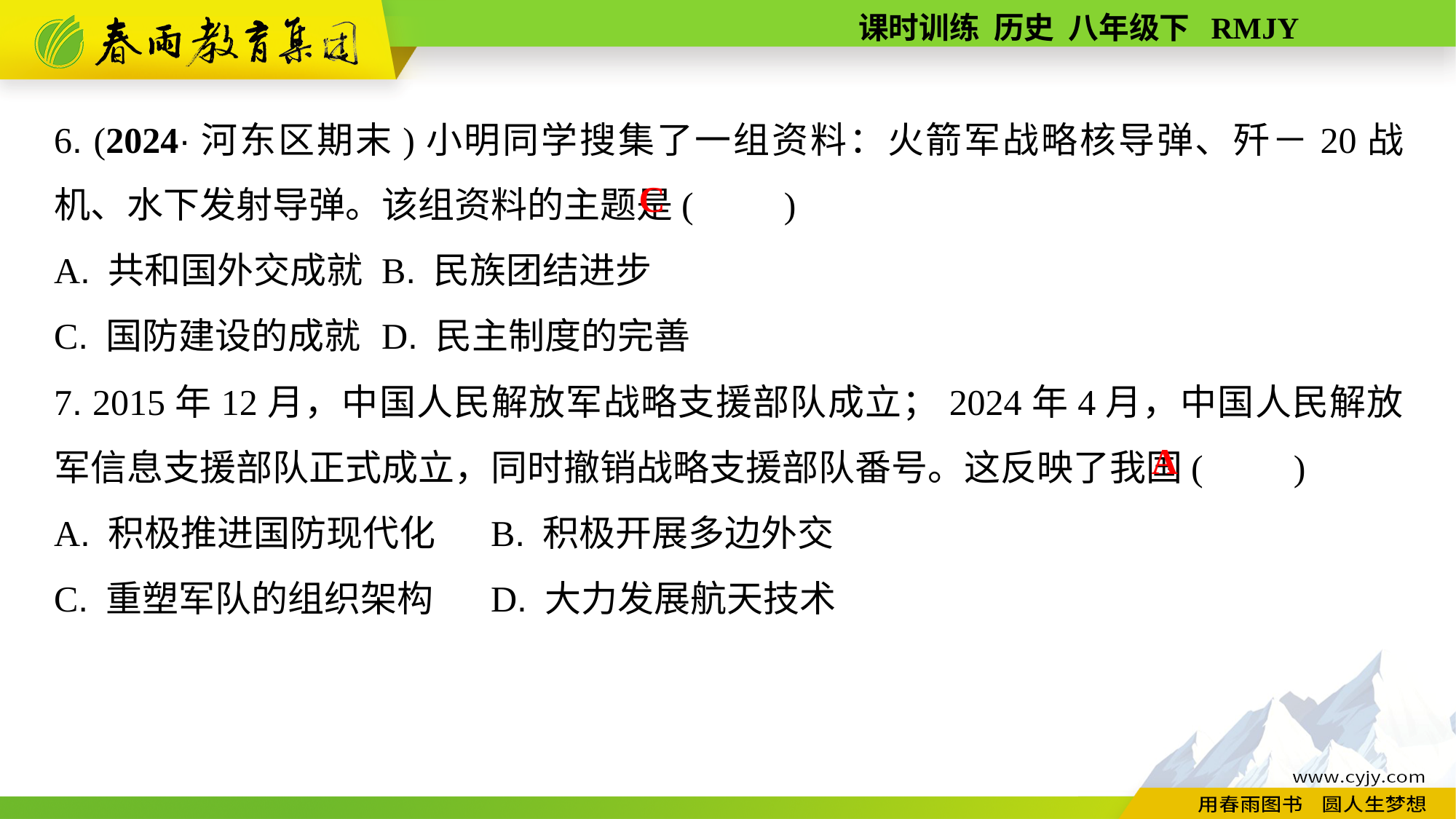

6. (2024·河东区期末)小明同学搜集了一组资料：火箭军战略核导弹、歼－20战机、水下发射导弹。该组资料的主题是(　　)
A. 共和国外交成就	B. 民族团结进步
C. 国防建设的成就	D. 民主制度的完善
7. 2015年12月，中国人民解放军战略支援部队成立；2024年4月，中国人民解放军信息支援部队正式成立，同时撤销战略支援部队番号。这反映了我国(　　)
A. 积极推进国防现代化	B. 积极开展多边外交
C. 重塑军队的组织架构	D. 大力发展航天技术
C
A